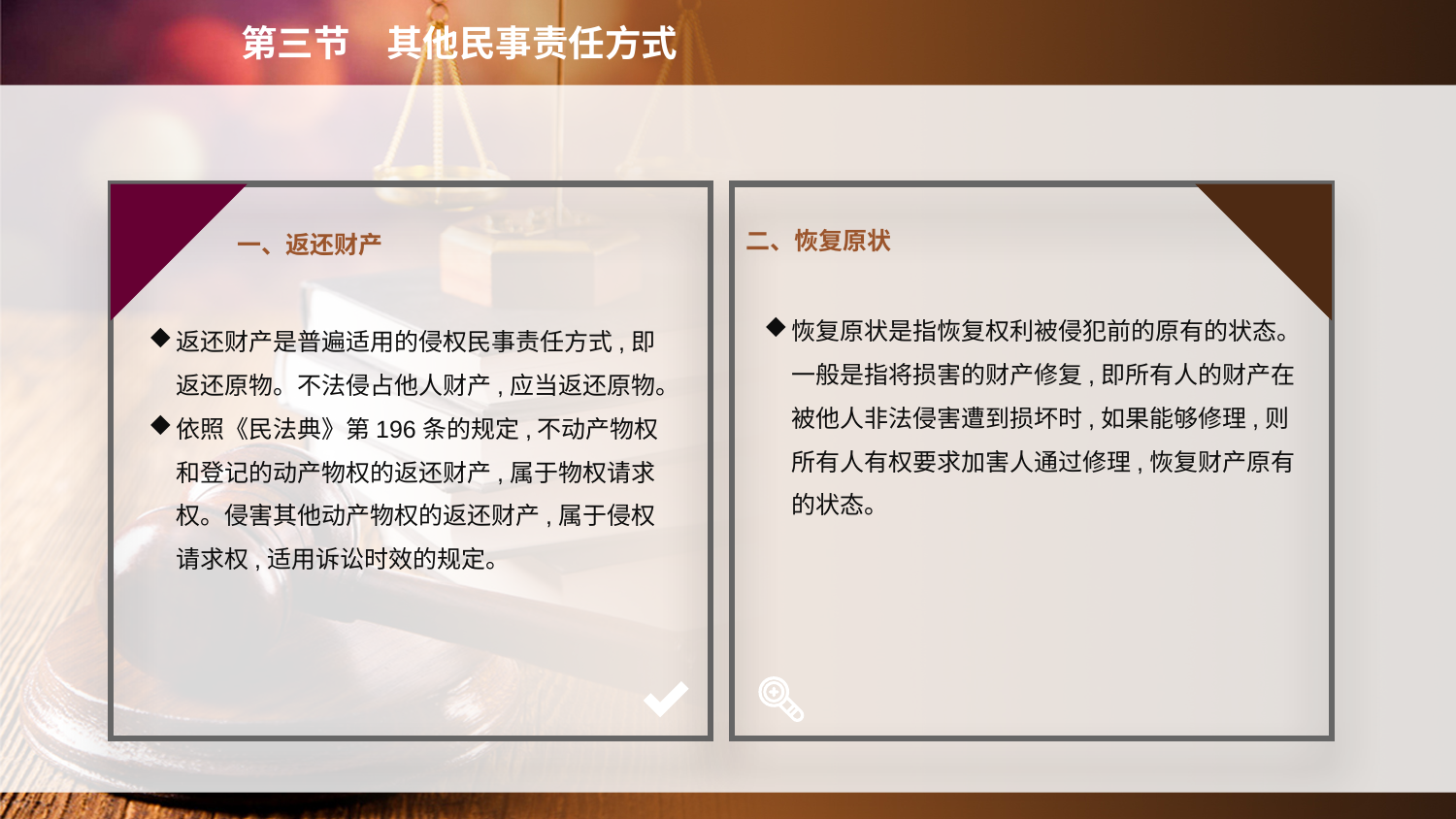

第三节　其他民事责任方式

　一、返还财产
二、恢复原状
恢复原状是指恢复权利被侵犯前的原有的状态。一般是指将损害的财产修复,即所有人的财产在被他人非法侵害遭到损坏时,如果能够修理,则所有人有权要求加害人通过修理,恢复财产原有的状态。

返还财产是普遍适用的侵权民事责任方式,即返还原物。不法侵占他人财产,应当返还原物。
依照《民法典》第196条的规定,不动产物权和登记的动产物权的返还财产,属于物权请求权。侵害其他动产物权的返还财产,属于侵权请求权,适用诉讼时效的规定。